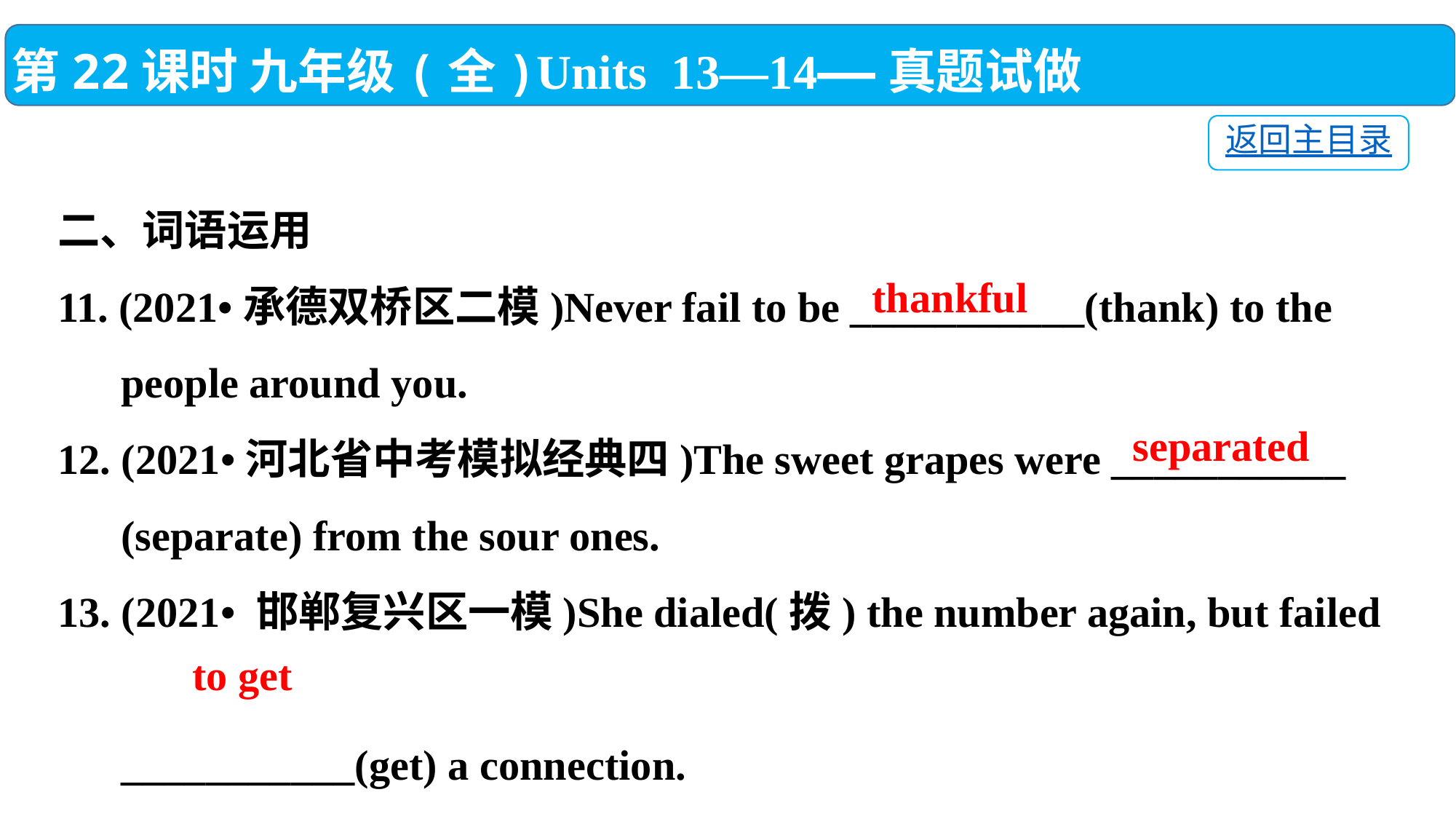

第22课时 九年级(全)Units  13—14——真题试做
返回主目录
二、词语运用
11. (2021•承德双桥区二模)Never fail to be ___________(thank) to the
      people around you.
12. (2021•河北省中考模拟经典四)The sweet grapes were ___________
      (separate) from the sour ones.
13. (2021• 邯郸复兴区一模)She dialed(拨) the number again, but failed
      ___________(get) a connection.
thankful
separated
to get